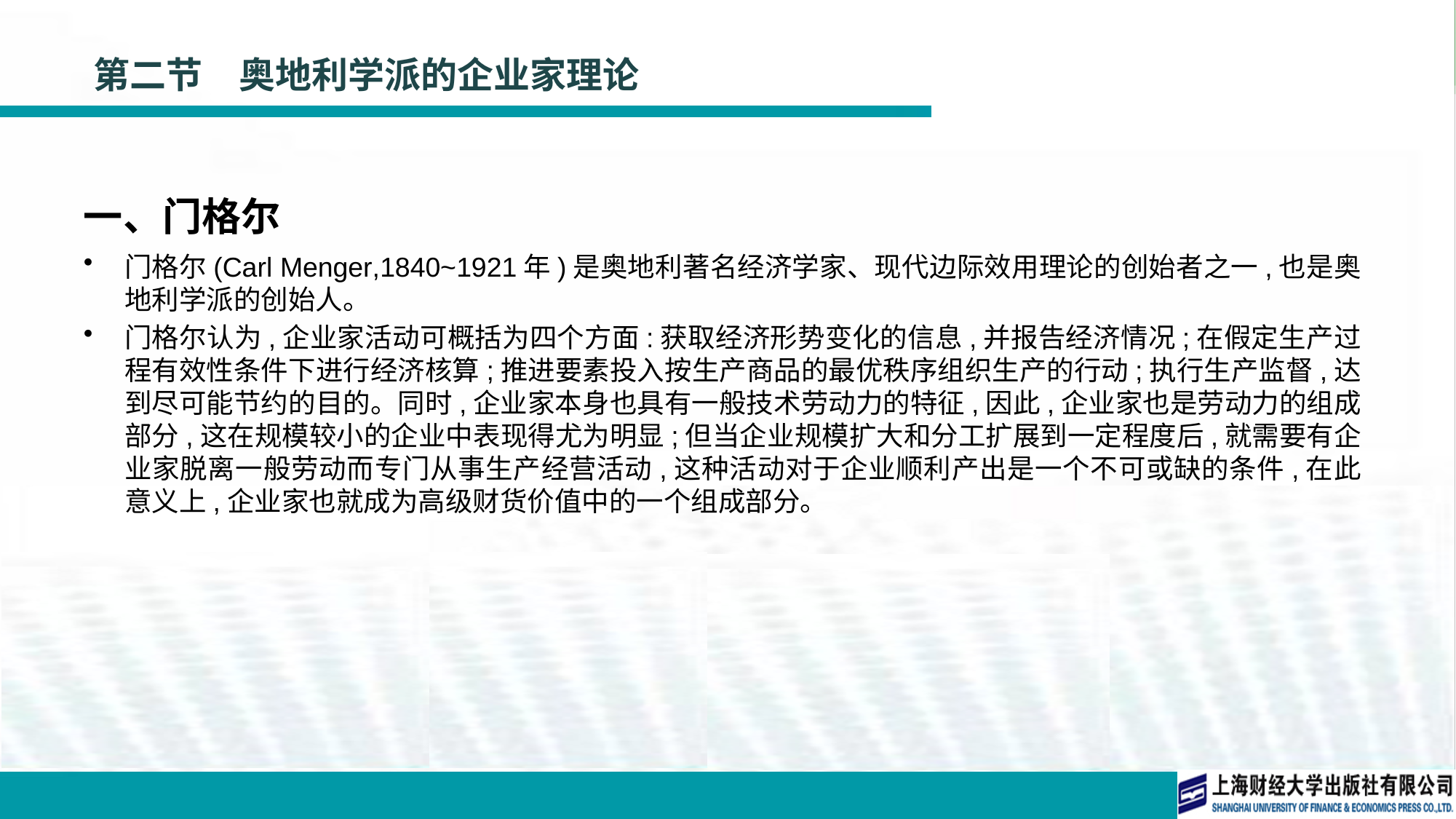

# 第二节　奥地利学派的企业家理论
一、门格尔
门格尔(Carl Menger,1840~1921年)是奥地利著名经济学家、现代边际效用理论的创始者之一,也是奥地利学派的创始人。
门格尔认为,企业家活动可概括为四个方面:获取经济形势变化的信息,并报告经济情况;在假定生产过程有效性条件下进行经济核算;推进要素投入按生产商品的最优秩序组织生产的行动;执行生产监督,达到尽可能节约的目的。同时,企业家本身也具有一般技术劳动力的特征,因此,企业家也是劳动力的组成部分,这在规模较小的企业中表现得尤为明显;但当企业规模扩大和分工扩展到一定程度后,就需要有企业家脱离一般劳动而专门从事生产经营活动,这种活动对于企业顺利产出是一个不可或缺的条件,在此意义上,企业家也就成为高级财货价值中的一个组成部分。